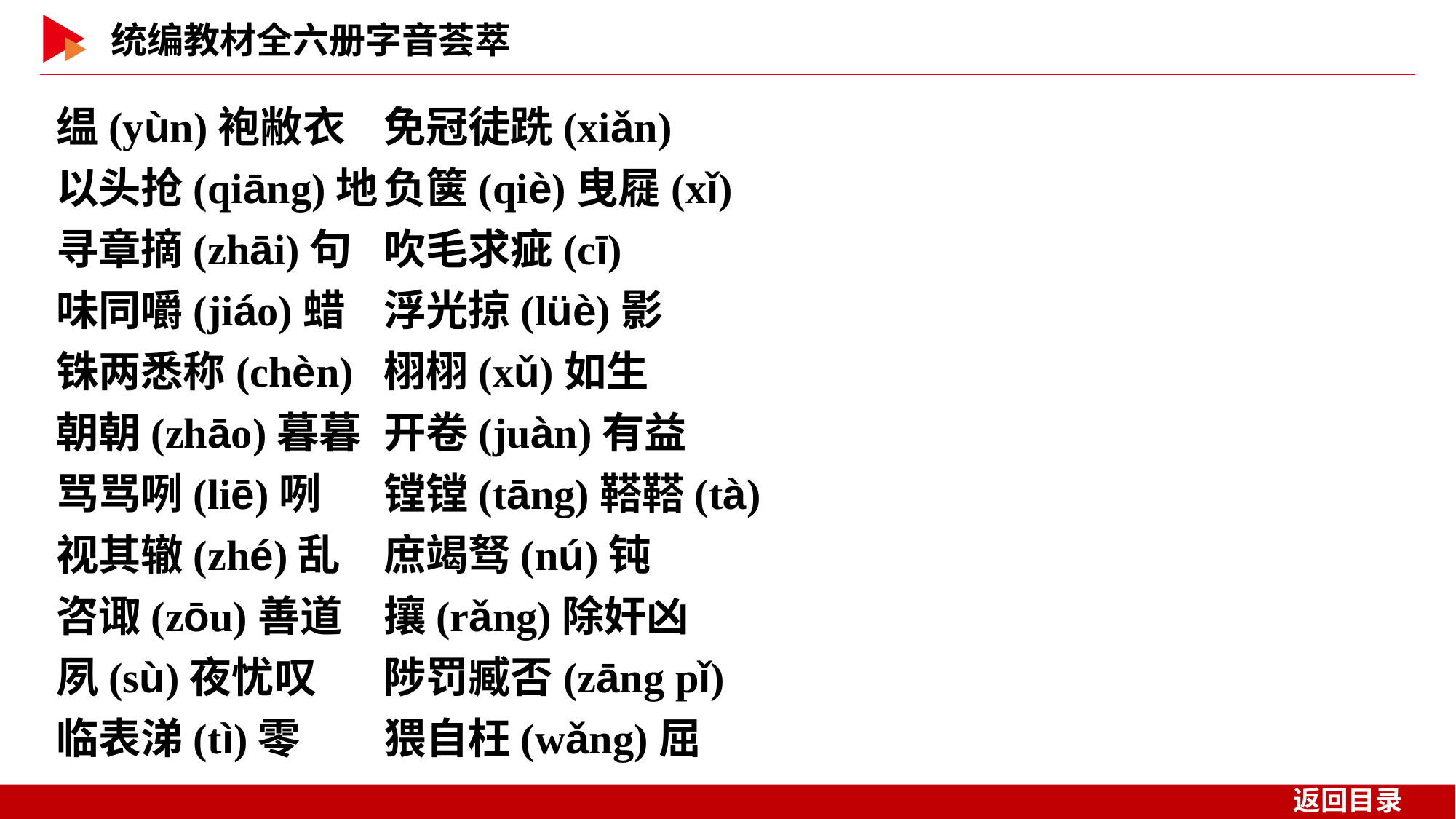

缊(yùn)袍敝衣	免冠徒跣(xiǎn)
以头抢(qiāng)地	负箧(qiè)曳屣(xǐ)
寻章摘(zhāi)句	吹毛求疵(cī)
味同嚼(jiáo)蜡	浮光掠(lüè)影
铢两悉称(chèn)	栩栩(xǔ)如生
朝朝(zhāo)暮暮	开卷(juàn)有益
骂骂咧(liē)咧	镗镗(tāng)鞳鞳(tà)
视其辙(zhé)乱	庶竭驽(nú)钝
咨诹(zōu)善道	攘(rǎng)除奸凶
夙(sù)夜忧叹	陟罚臧否(zāng pǐ)
临表涕(tì)零	猥自枉(wǎng)屈